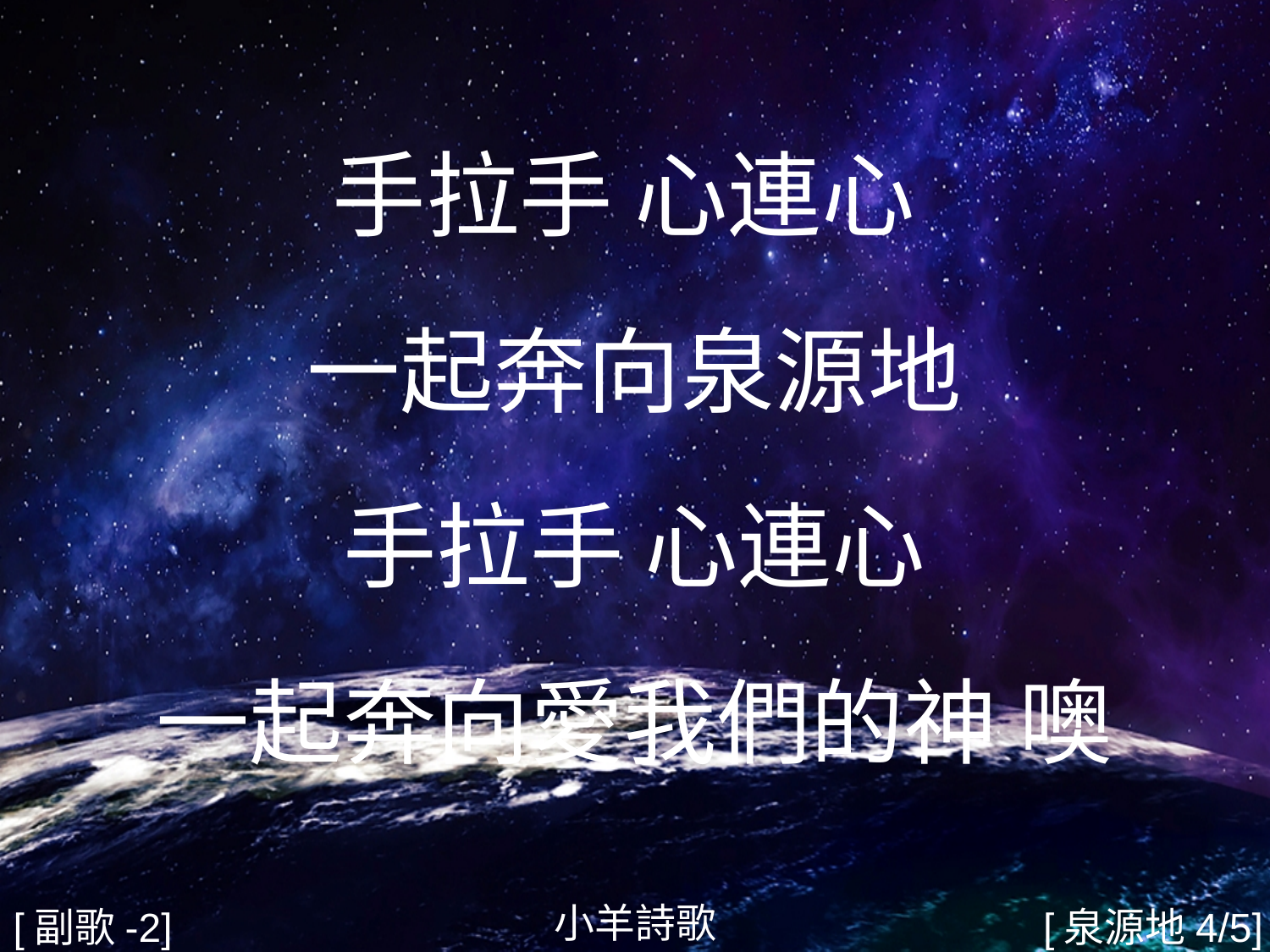

手拉手 心連心

一起奔向泉源地

手拉手 心連心

一起奔向愛我們的神 噢
#

小羊詩歌
[副歌-2]
[泉源地4/5]